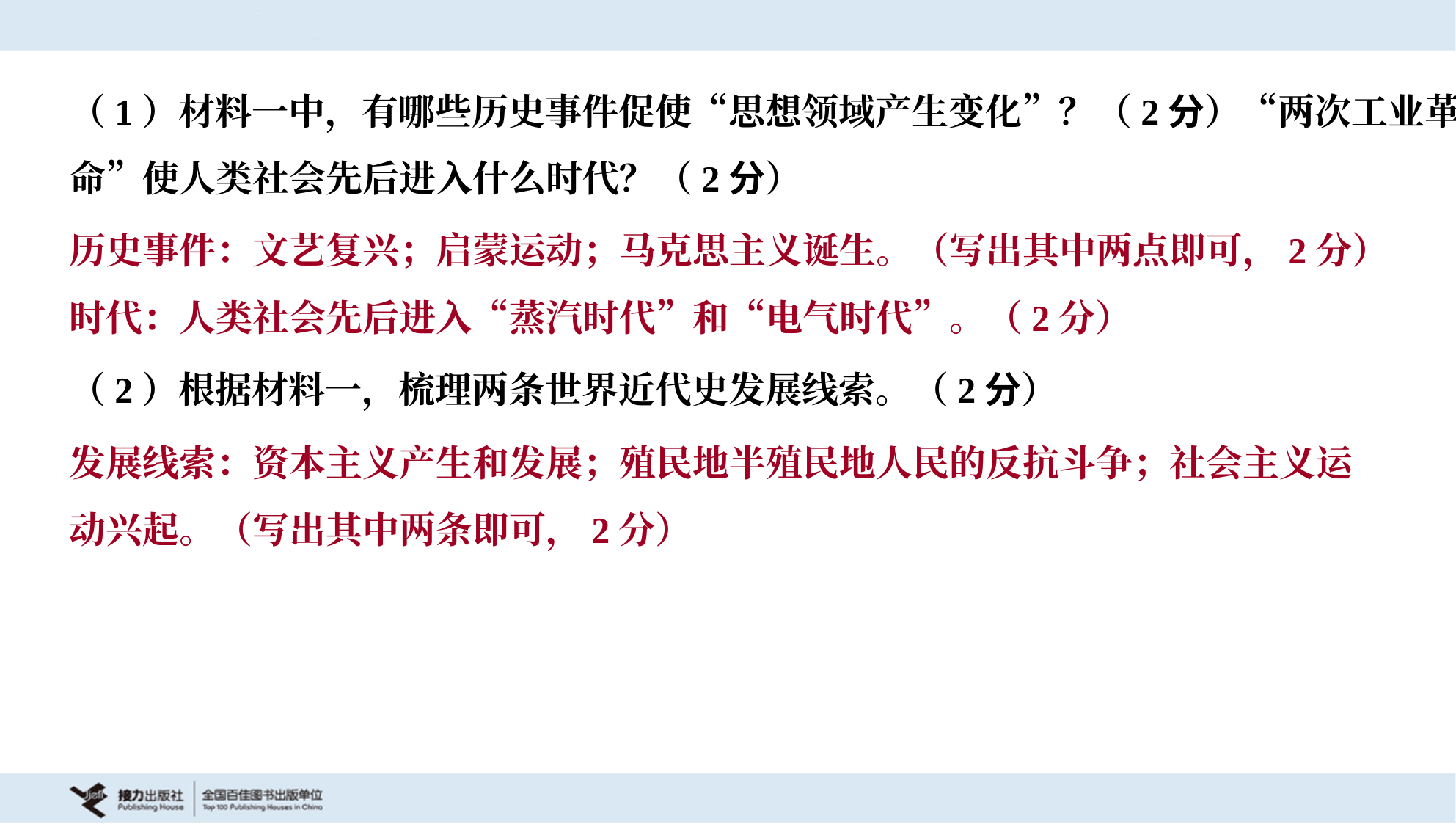

（1）材料一中，有哪些历史事件促使“思想领域产生变化”？（2分）“两次工业革
命”使人类社会先后进入什么时代？（2分）
历史事件：文艺复兴；启蒙运动；马克思主义诞生。（写出其中两点即可，2分）
时代：人类社会先后进入“蒸汽时代”和“电气时代”。（2分）
（2）根据材料一，梳理两条世界近代史发展线索。（2分）
发展线索：资本主义产生和发展；殖民地半殖民地人民的反抗斗争；社会主义运
动兴起。（写出其中两条即可，2分）